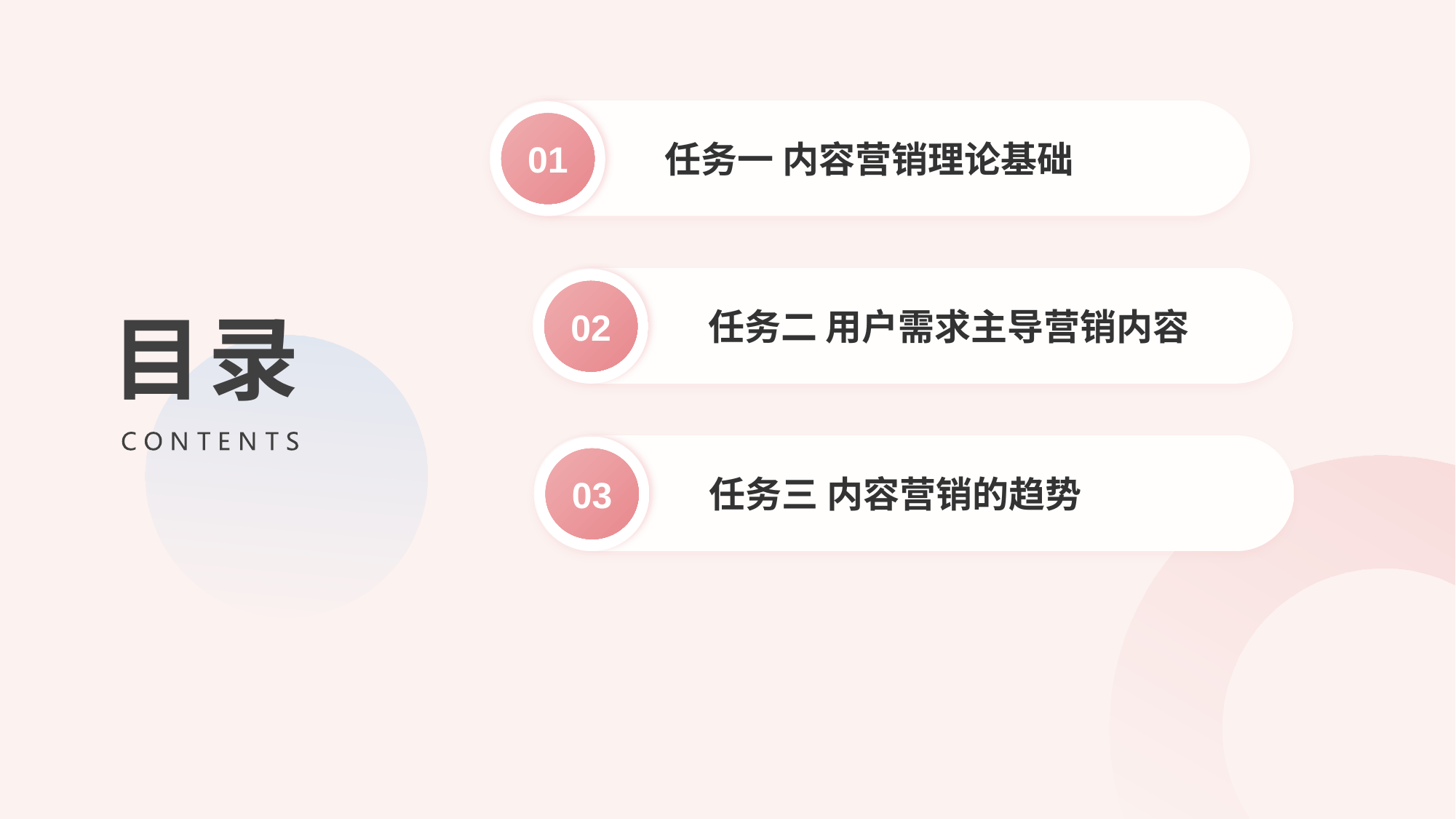

任务一 内容营销理论基础

01
目录

任务二 用户需求主导营销内容

02

任务三 内容营销的趋势

03